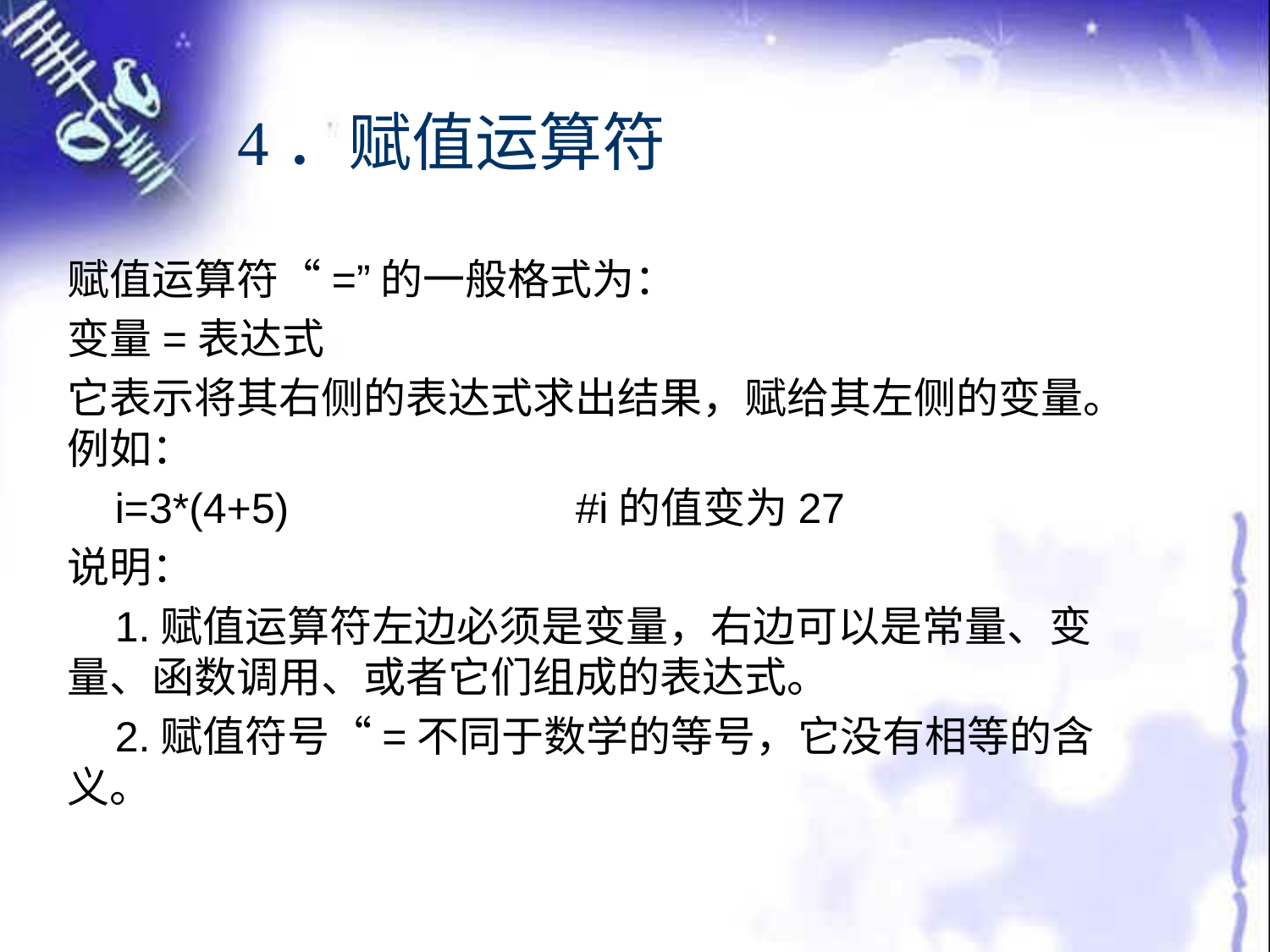

# 4．赋值运算符
赋值运算符“=”的一般格式为：
变量=表达式
它表示将其右侧的表达式求出结果，赋给其左侧的变量。例如：
    i=3*(4+5)			#i的值变为27
说明：
    1.赋值运算符左边必须是变量，右边可以是常量、变量、函数调用、或者它们组成的表达式。
    2.赋值符号“=不同于数学的等号，它没有相等的含义。
16